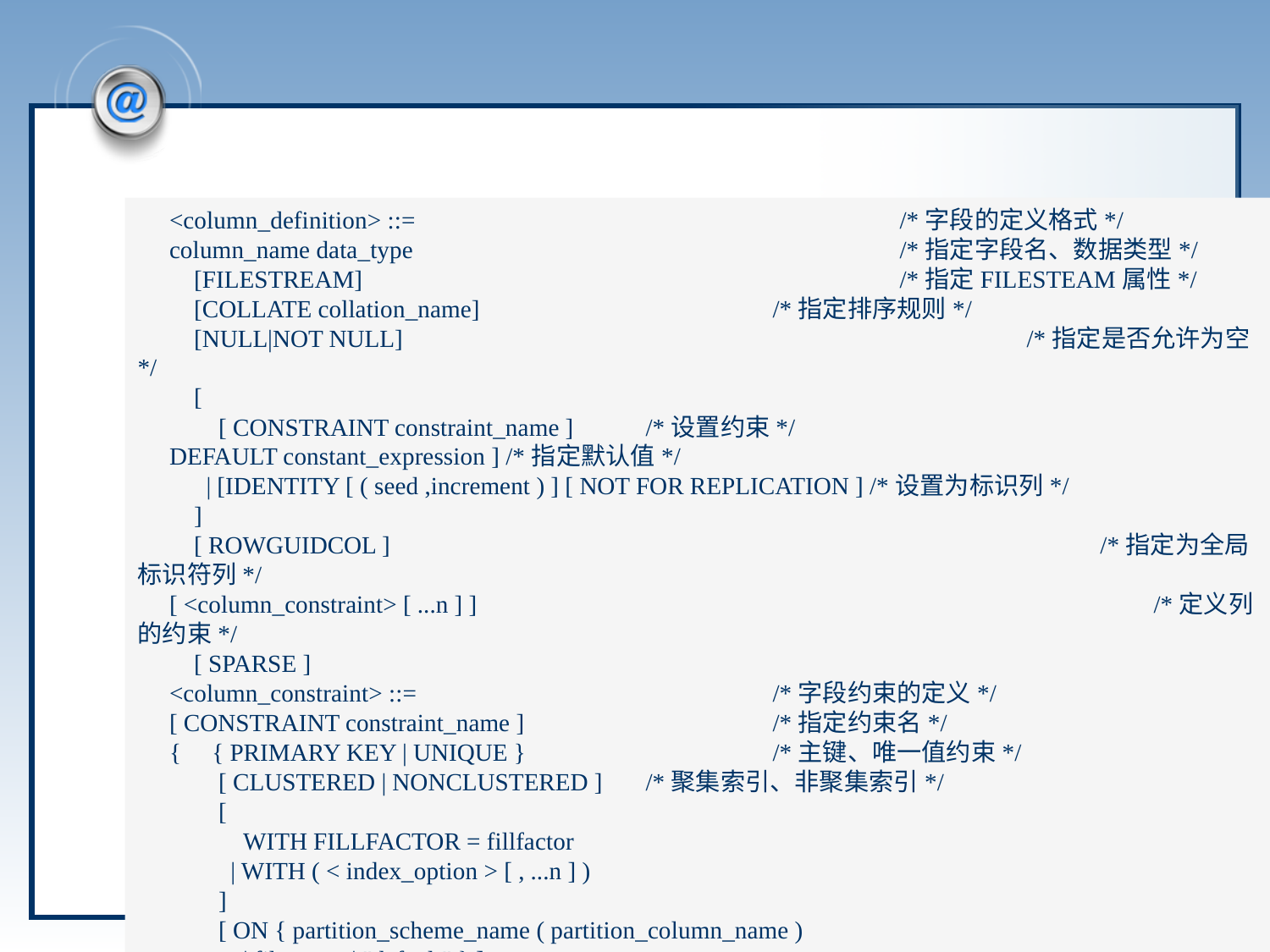

#
<column_definition> ::=				/*字段的定义格式*/
column_name data_type				/*指定字段名、数据类型*/
    [FILESTREAM]					/*指定FILESTEAM属性*/
    [COLLATE collation_name]			/*指定排序规则*/
    [NULL|NOT NULL]					/*指定是否允许为空*/
    [
        [ CONSTRAINT constraint_name ]	/*设置约束*/
DEFAULT constant_expression ] /*指定默认值*/
      | [IDENTITY [ ( seed ,increment ) ] [ NOT FOR REPLICATION ] /*设置为标识列*/
    ]
    [ ROWGUIDCOL ] 					            /*指定为全局标识符列*/
[ <column_constraint> [ ...n ] ] 						/*定义列的约束*/
    [ SPARSE ]
<column_constraint> ::= 			/*字段约束的定义*/
[ CONSTRAINT constraint_name ] 		/*指定约束名*/
{     { PRIMARY KEY | UNIQUE } 		/*主键、唯一值约束*/
        [ CLUSTERED | NONCLUSTERED ] 	/*聚集索引、非聚集索引*/
        [
            WITH FILLFACTOR = fillfactor
          | WITH ( < index_option > [ , ...n ] )
        ]
        [ ON { partition_scheme_name ( partition_column_name )
            | filegroup | "default" } ]
武汉工程科技学院